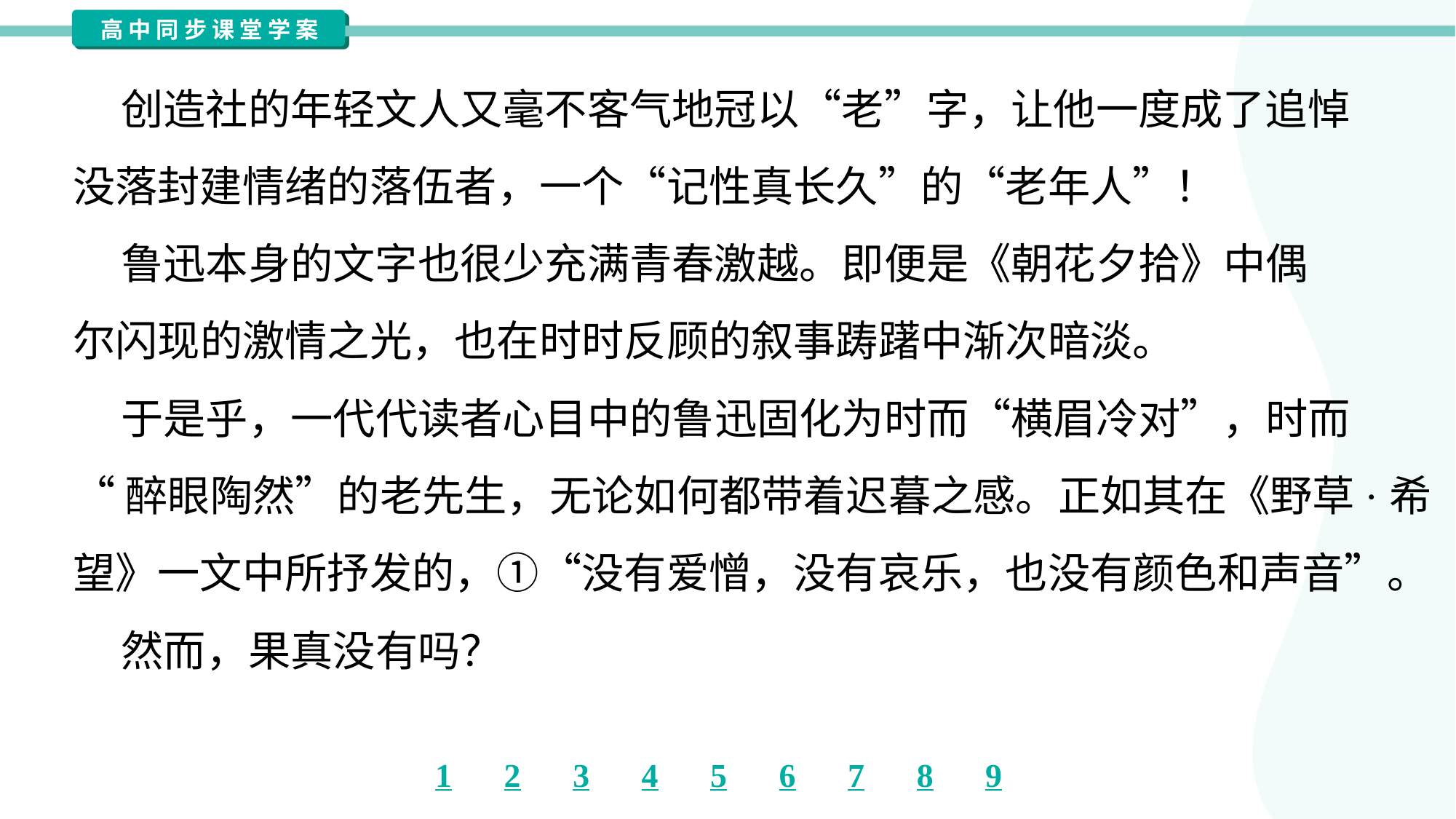

创造社的年轻文人又毫不客气地冠以“老”字，让他一度成了追悼
没落封建情绪的落伍者，一个“记性真长久”的“老年人”！
    鲁迅本身的文字也很少充满青春激越。即便是《朝花夕拾》中偶
尔闪现的激情之光，也在时时反顾的叙事踌躇中渐次暗淡。
    于是乎，一代代读者心目中的鲁迅固化为时而“横眉冷对”，时而
“醉眼陶然”的老先生，无论如何都带着迟暮之感。正如其在《野草·希
望》一文中所抒发的，①“没有爱憎，没有哀乐，也没有颜色和声音”。
    然而，果真没有吗？